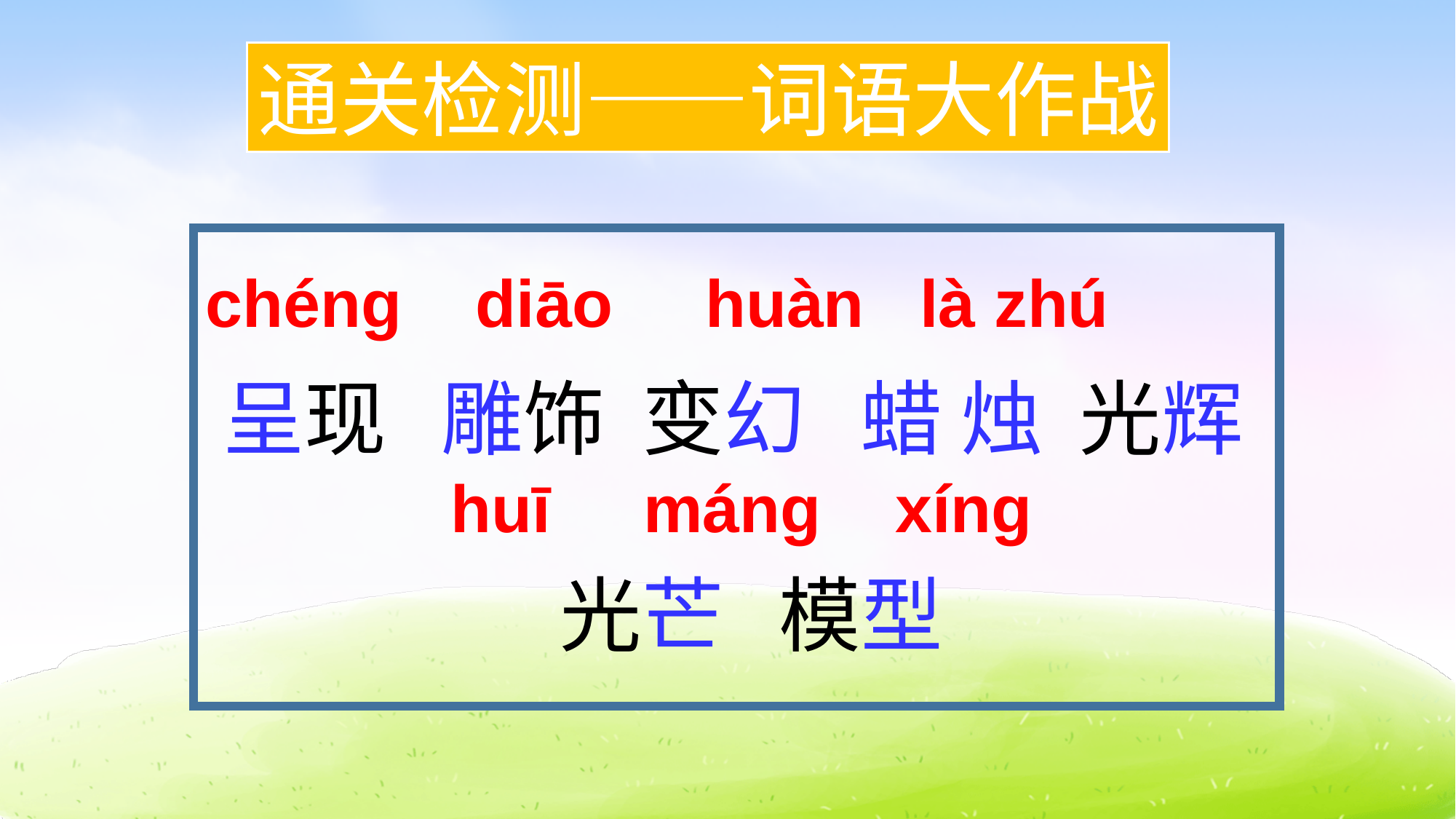

通关检测——词语大作战

chéng    diāo     huàn   là zhú
呈现   雕饰  变幻   蜡 烛  光辉   光芒   模型
huī     máng    xíng